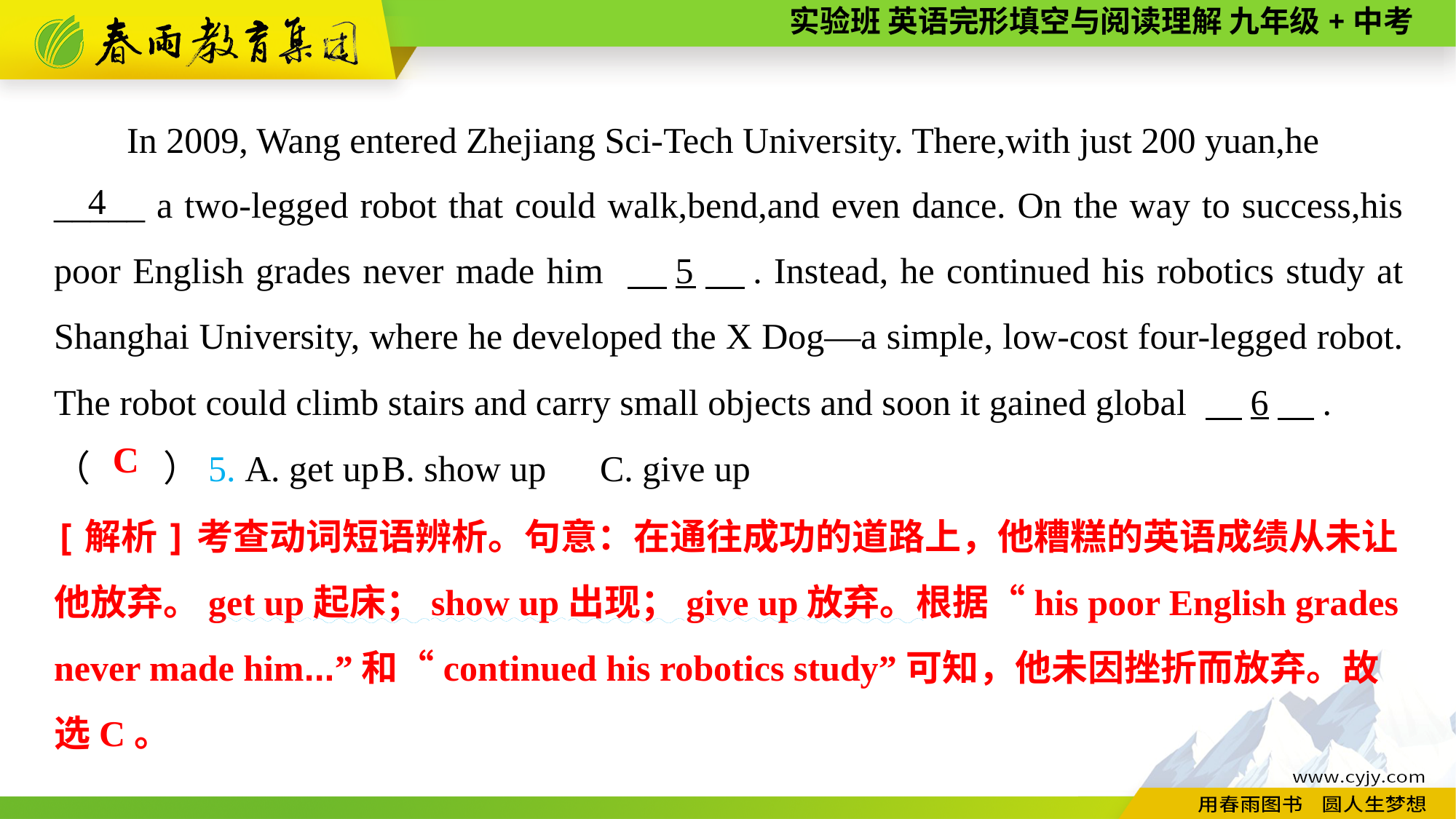

In 2009, Wang entered Zhejiang Sci-Tech University. There,with just 200 yuan,he
_____ a two-legged robot that could walk,bend,and even dance. On the way to success,his poor English grades never made him 　5　. Instead, he continued his robotics study at Shanghai University, where he developed the X Dog—a simple, low-cost four-legged robot. The robot could climb stairs and carry small objects and soon it gained global 　6　.
4
（　　）5. A. get up	B. show up	C. give up
C
[解析]考查动词短语辨析。句意：在通往成功的道路上，他糟糕的英语成绩从未让他放弃。get up起床；show up出现；give up放弃。根据“his poor English grades never made him...”和“continued his robotics study”可知，他未因挫折而放弃。故
选C。